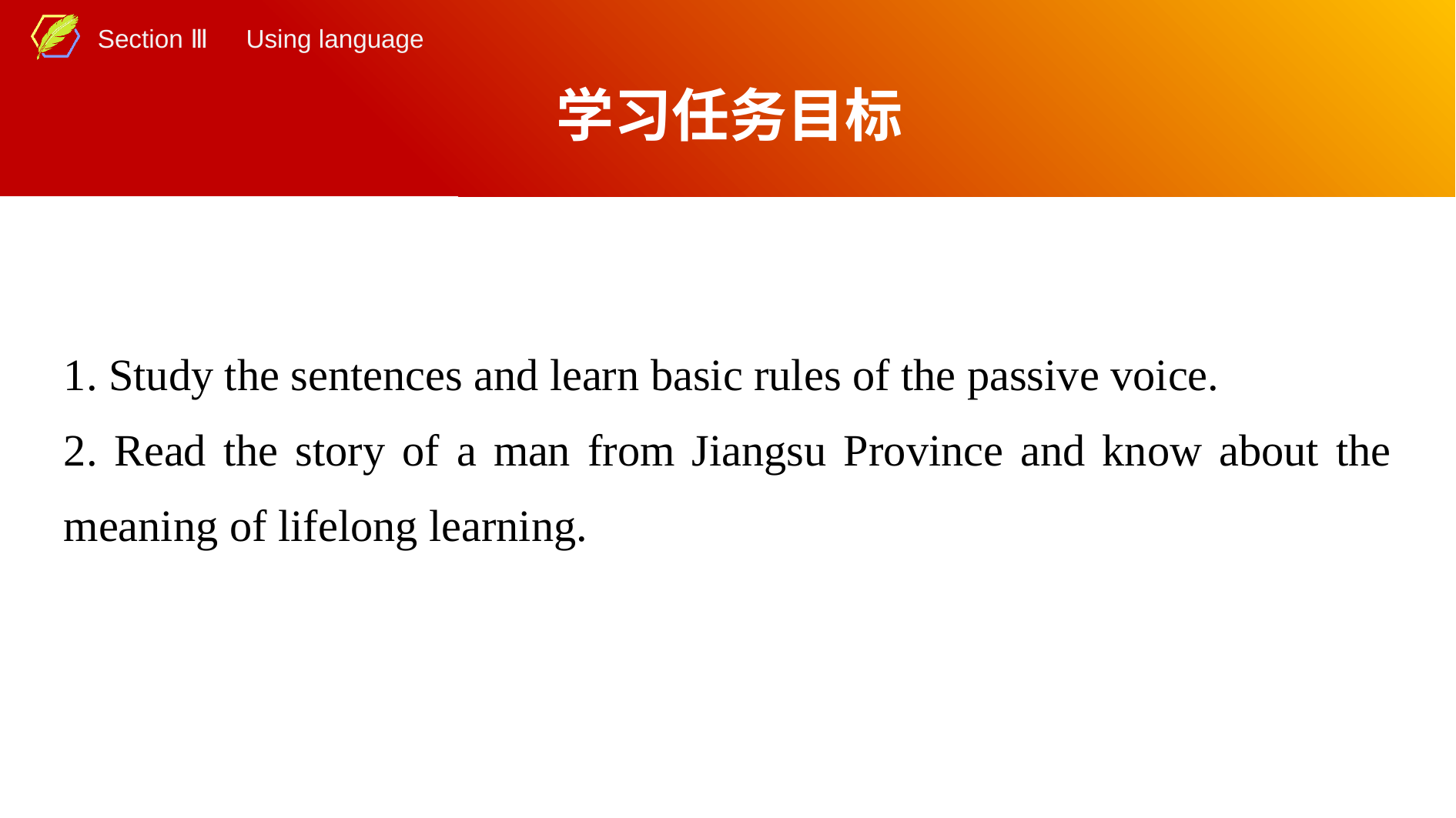

学习任务目标
1. Study the sentences and learn basic rules of the passive voice.
2. Read the story of a man from Jiangsu Province and know about the meaning of lifelong learning.